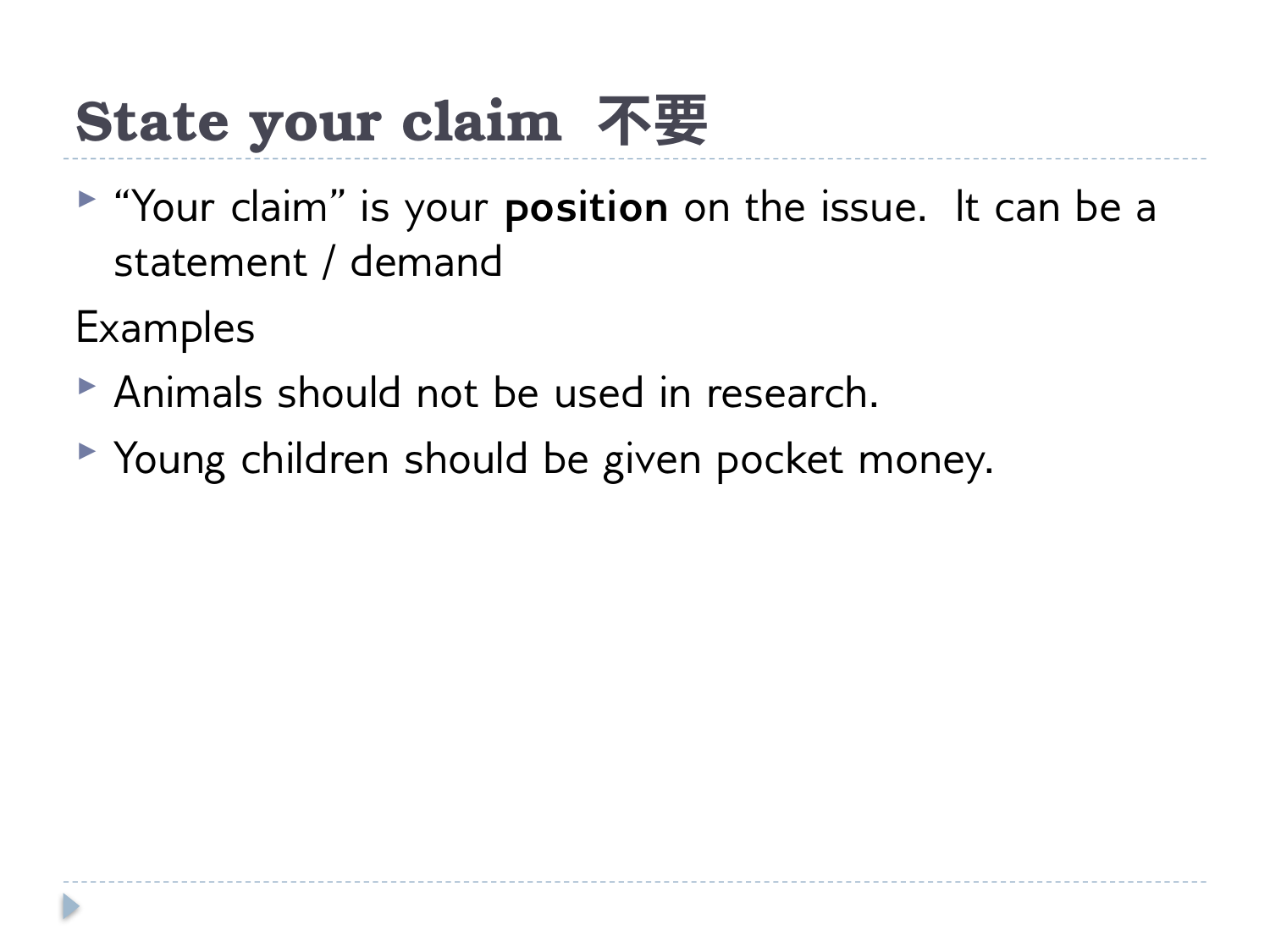

# State your claim 不要
“Your claim” is your position on the issue.  It can be a statement / demand
Examples
Animals should not be used in research.
Young children should be given pocket money.